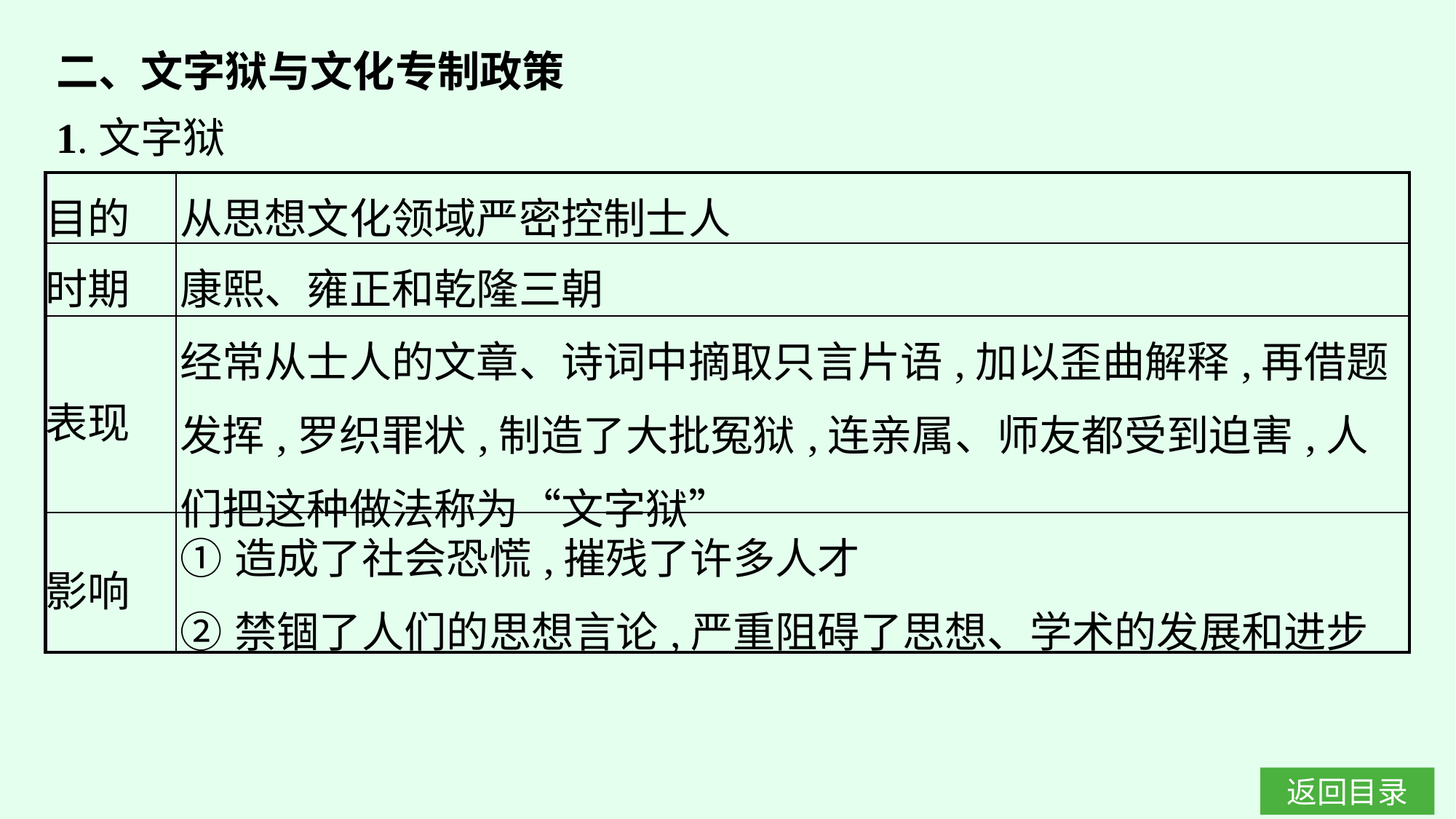

二、文字狱与文化专制政策
1.文字狱
| 目的 | 从思想文化领域严密控制士人 |
| --- | --- |
| 时期 | 康熙、雍正和乾隆三朝 |
| 表现 | 经常从士人的文章、诗词中摘取只言片语,加以歪曲解释,再借题发挥,罗织罪状,制造了大批冤狱,连亲属、师友都受到迫害,人们把这种做法称为“文字狱” |
| 影响 | ①造成了社会恐慌,摧残了许多人才 ②禁锢了人们的思想言论,严重阻碍了思想、学术的发展和进步 |